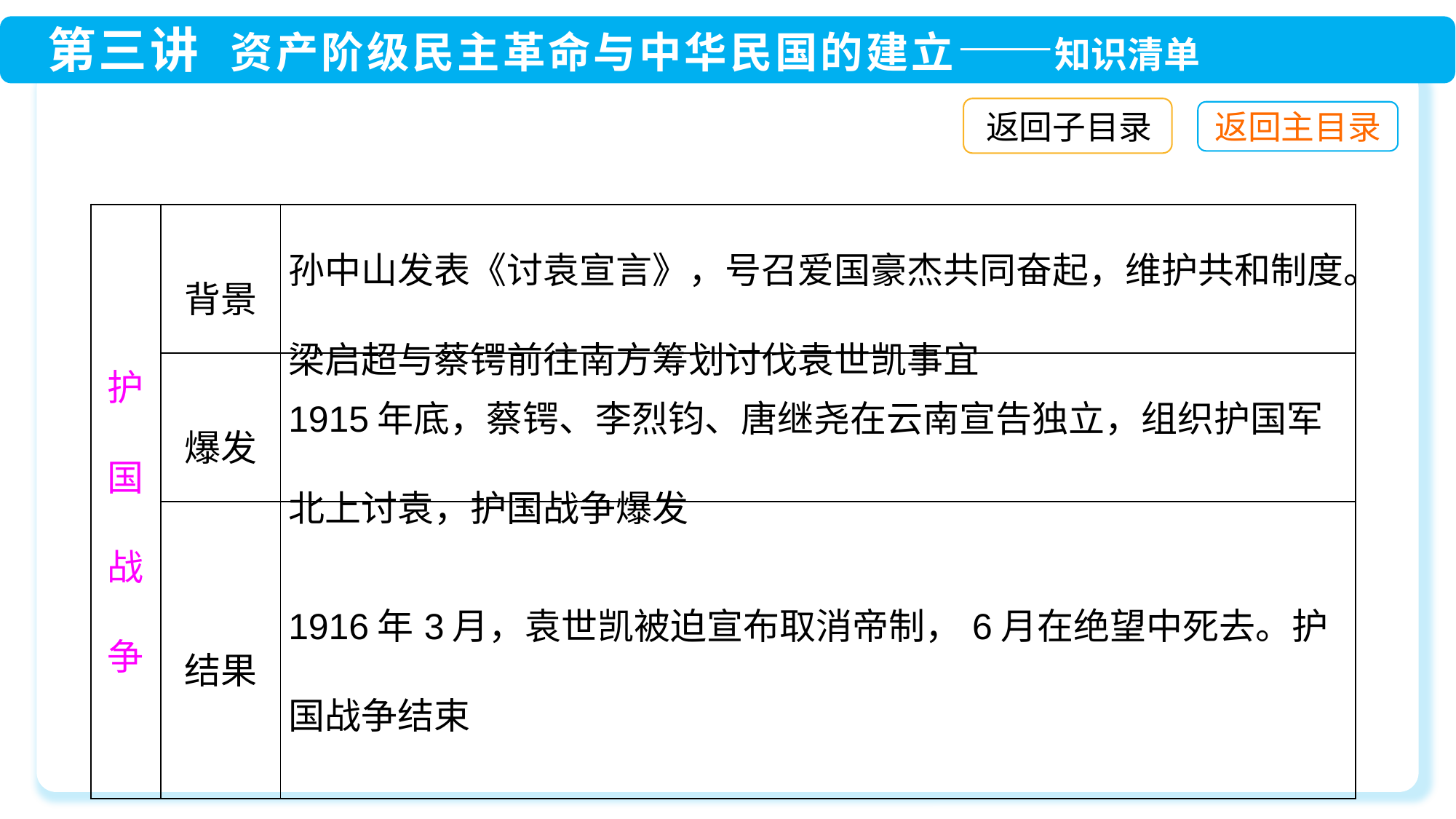

返回子目录
| 护国战争 | 背景 | 孙中山发表《讨袁宣言》，号召爱国豪杰共同奋起，维护共和制度。梁启超与蔡锷前往南方筹划讨伐袁世凯事宜 |
| --- | --- | --- |
|  | 爆发 | 1915年底，蔡锷、李烈钧、唐继尧在云南宣告独立，组织护国军北上讨袁，护国战争爆发 |
|  | 结果 | 1916年3月，袁世凯被迫宣布取消帝制，6月在绝望中死去。护国战争结束 |